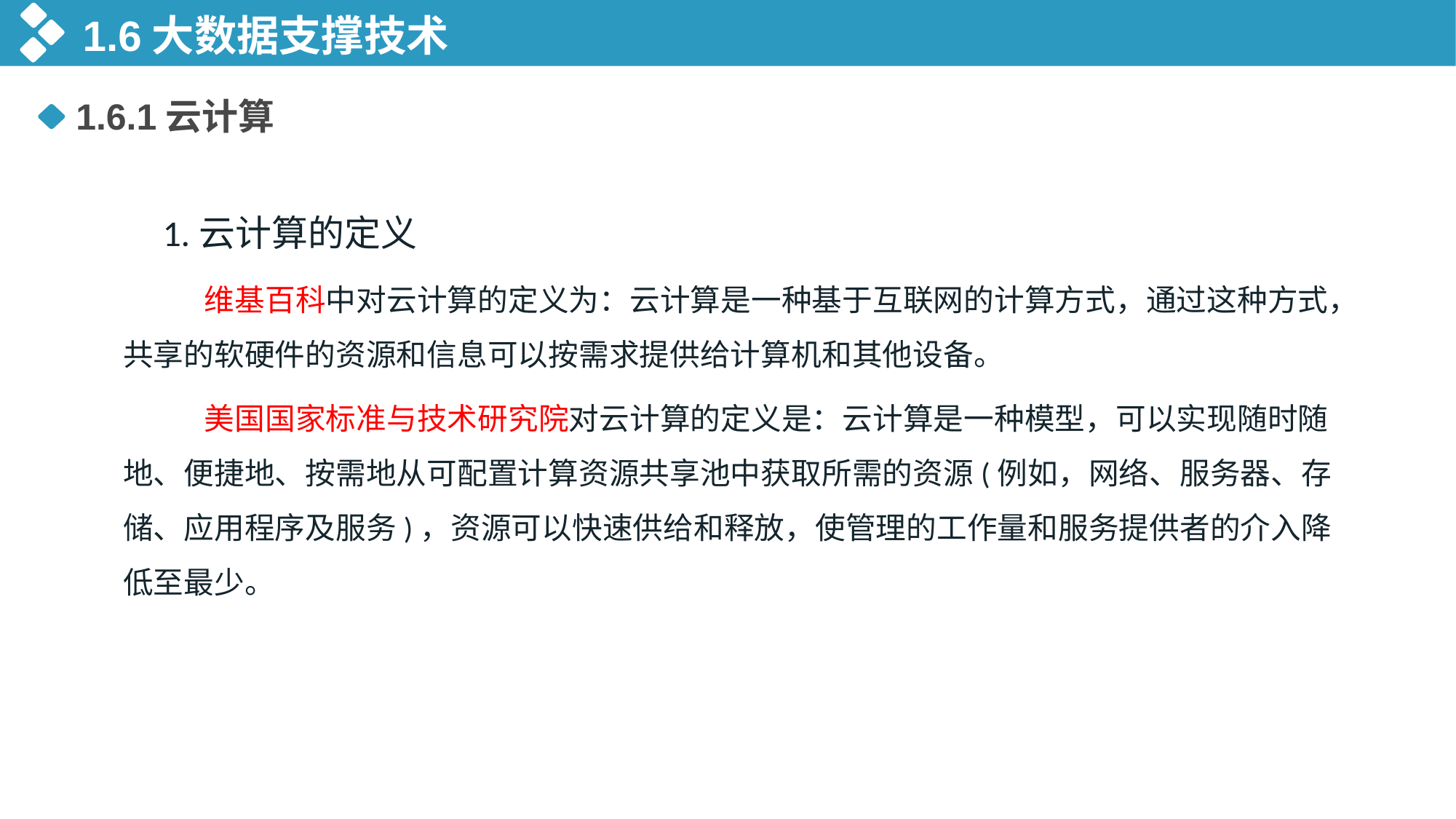

1.6大数据支撑技术
1.6.1云计算

     1.云计算的定义
           维基百科中对云计算的定义为：云计算是一种基于互联网的计算方式，通过这种方式，共享的软硬件的资源和信息可以按需求提供给计算机和其他设备。
           美国国家标准与技术研究院对云计算的定义是：云计算是一种模型，可以实现随时随地、便捷地、按需地从可配置计算资源共享池中获取所需的资源(例如，网络、服务器、存储、应用程序及服务)，资源可以快速供给和释放，使管理的工作量和服务提供者的介入降低至最少。